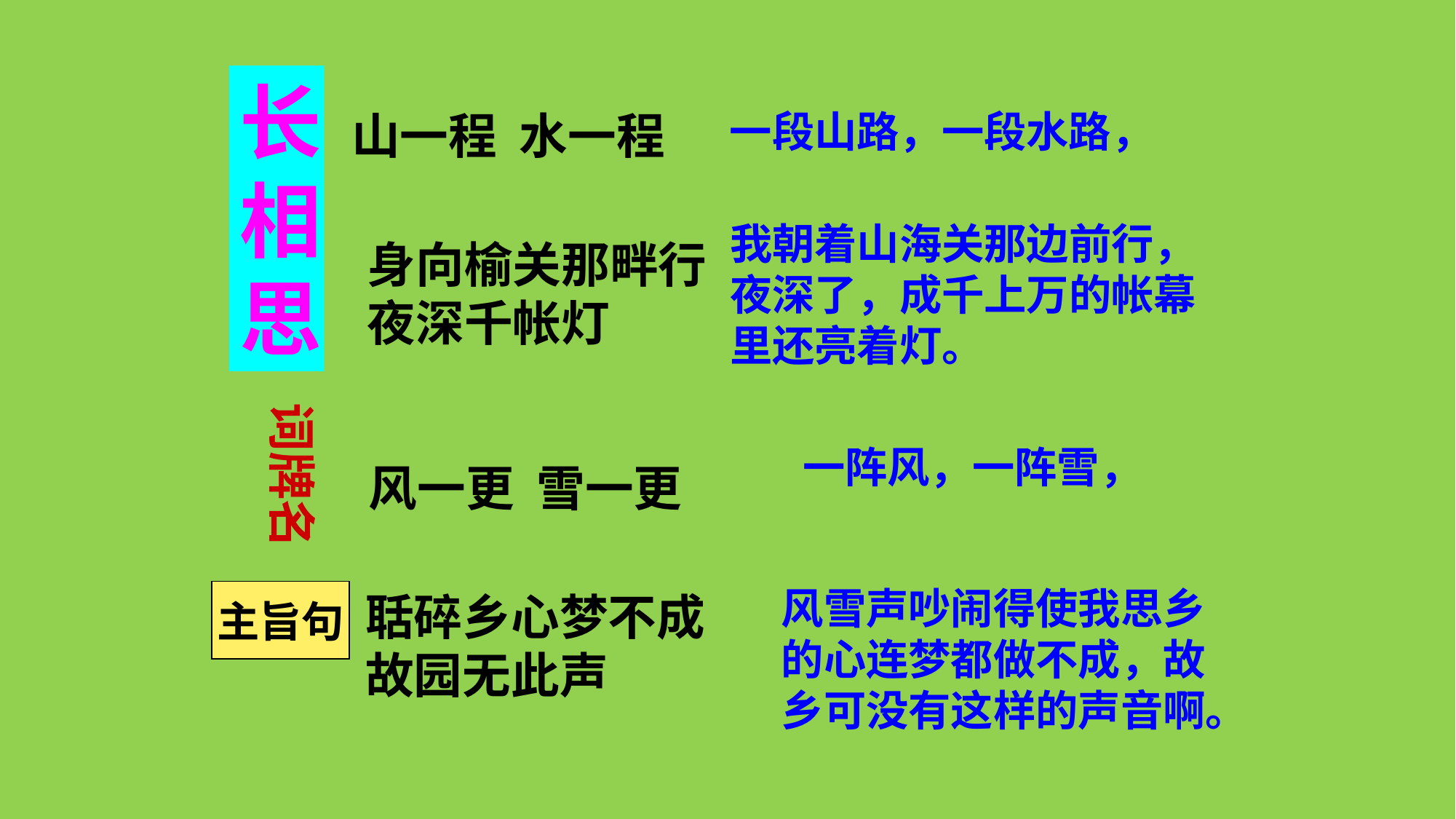

长
相
思
山一程  水一程
一段山路，一段水路，
我朝着山海关那边前行，夜深了，成千上万的帐幕里还亮着灯。
 身向榆关那畔行
 夜深千帐灯
词牌名
一阵风，一阵雪，
风一更  雪一更
风雪声吵闹得使我思乡的心连梦都做不成，故乡可没有这样的声音啊。
主旨句
 聒碎乡心梦不成
 故园无此声